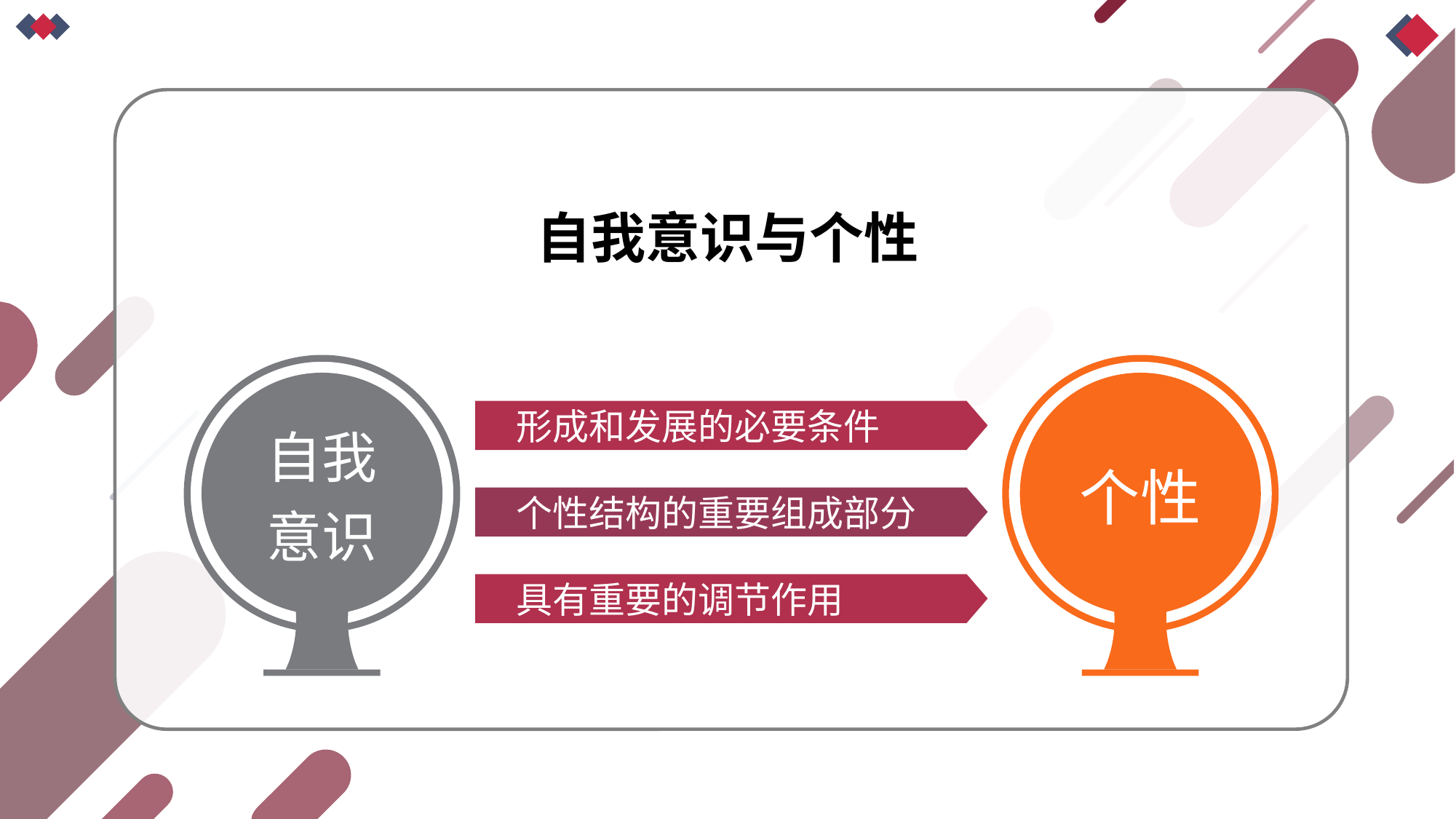

自我意识与个性

自我意识

个性

形成和发展的必要条件

个性结构的重要组成部分

具有重要的调节作用